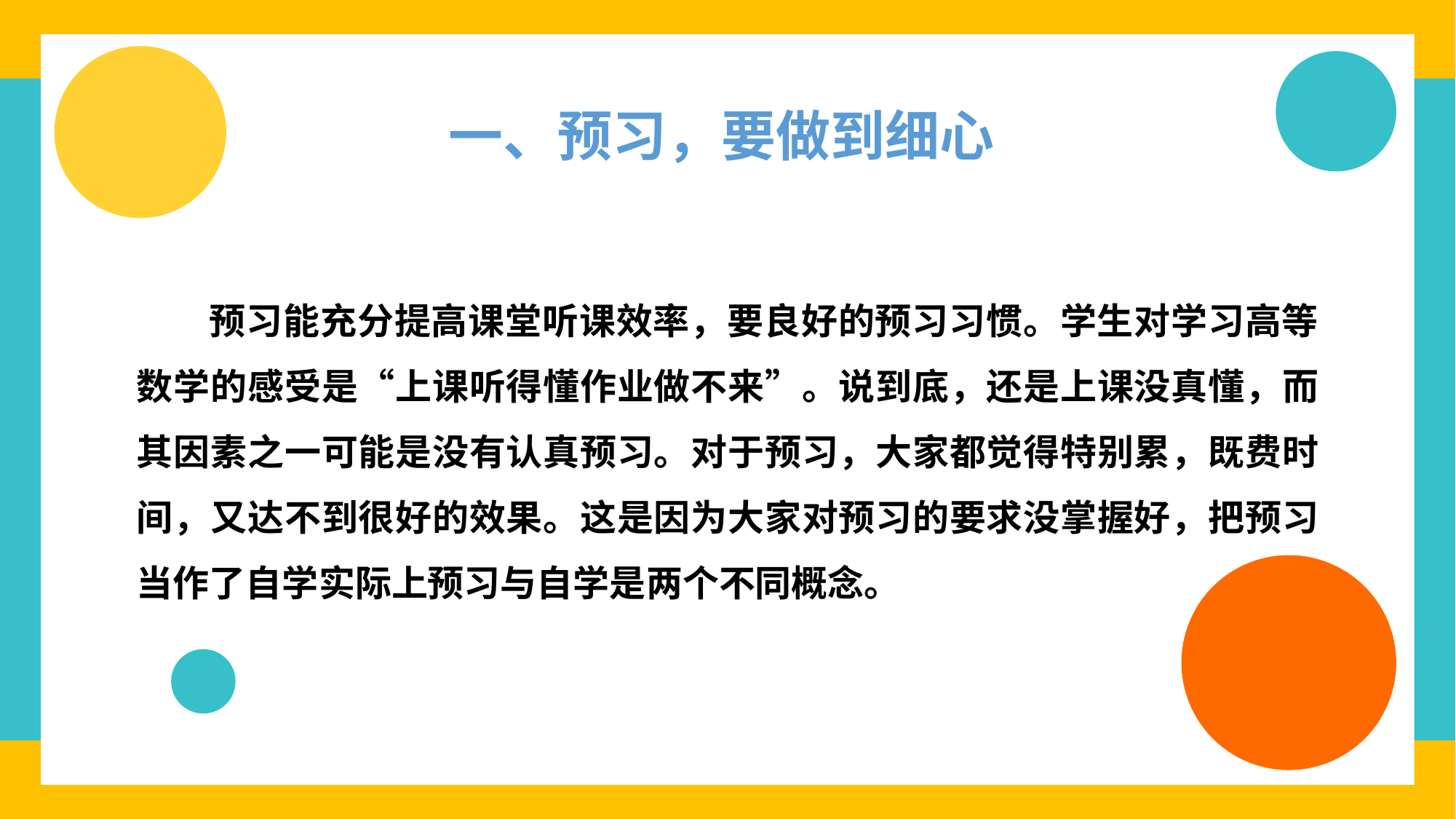

一、预习，要做到细心
预习能充分提高课堂听课效率，要良好的预习习惯。学生对学习高等数学的感受是“上课听得懂作业做不来”。说到底，还是上课没真懂，而其因素之一可能是没有认真预习。对于预习，大家都觉得特别累，既费时间，又达不到很好的效果。这是因为大家对预习的要求没掌握好，把预习当作了自学实际上预习与自学是两个不同概念。